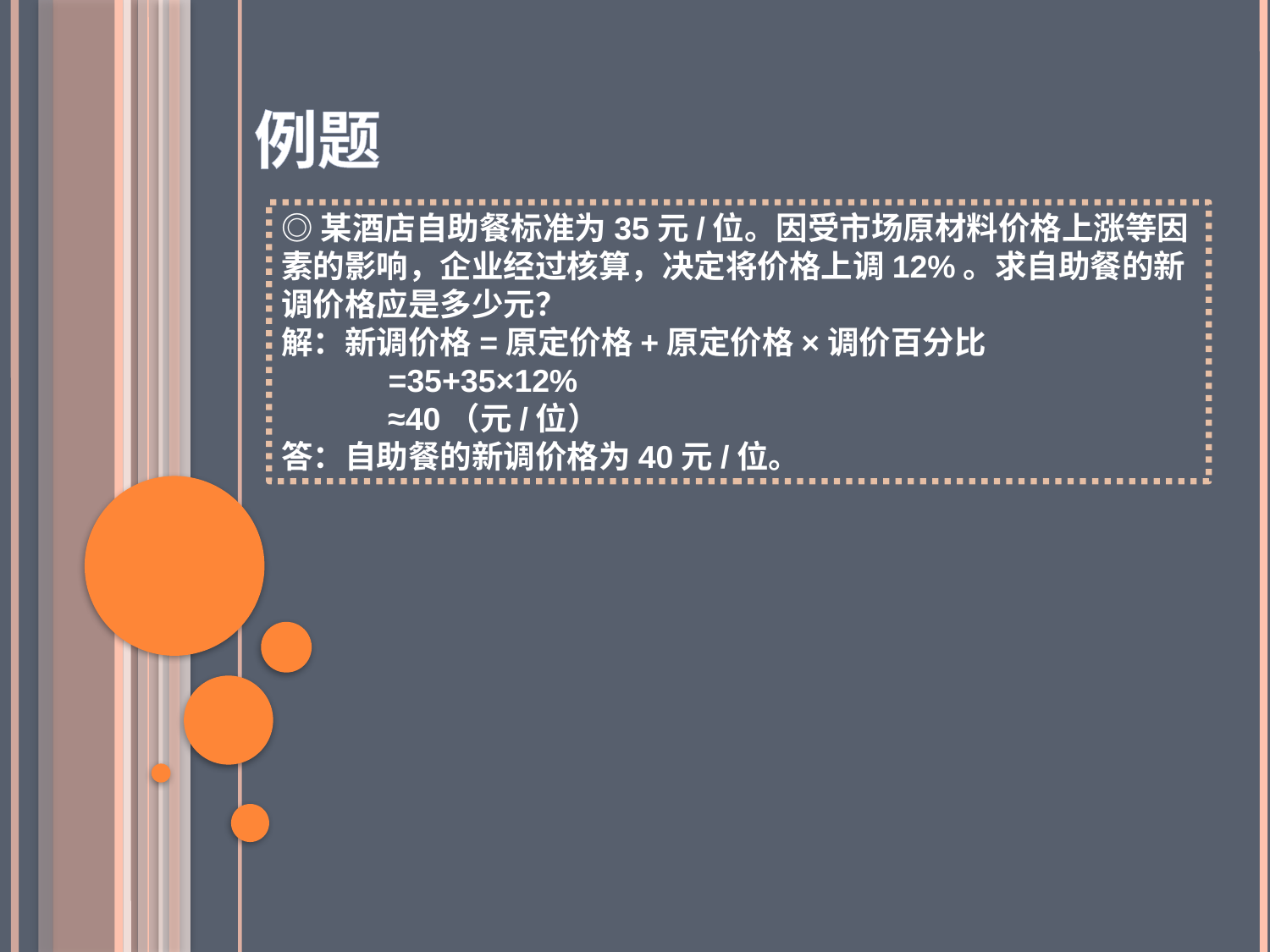

例题
◎某酒店自助餐标准为35元/位。因受市场原材料价格上涨等因素的影响，企业经过核算，决定将价格上调12%。求自助餐的新调价格应是多少元？
解：新调价格=原定价格+原定价格×调价百分比
            =35+35×12%
            ≈40（元/位）
答：自助餐的新调价格为40元/位。